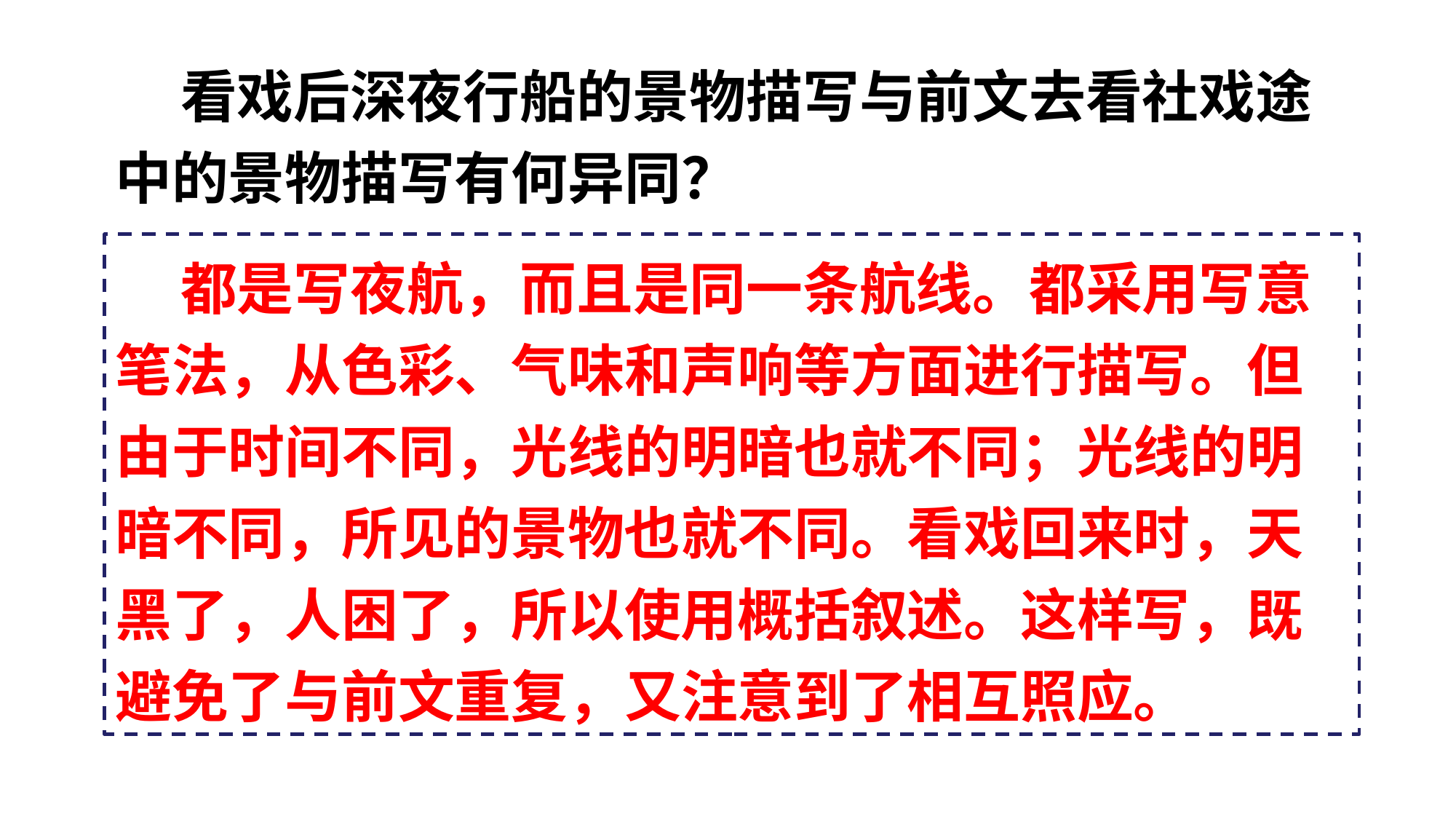

看戏后深夜行船的景物描写与前文去看社戏途中的景物描写有何异同？
    都是写夜航，而且是同一条航线。都采用写意笔法，从色彩、气味和声响等方面进行描写。但由于时间不同，光线的明暗也就不同；光线的明暗不同，所见的景物也就不同。看戏回来时，天黑了，人困了，所以使用概括叙述。这样写，既避免了与前文重复，又注意到了相互照应。